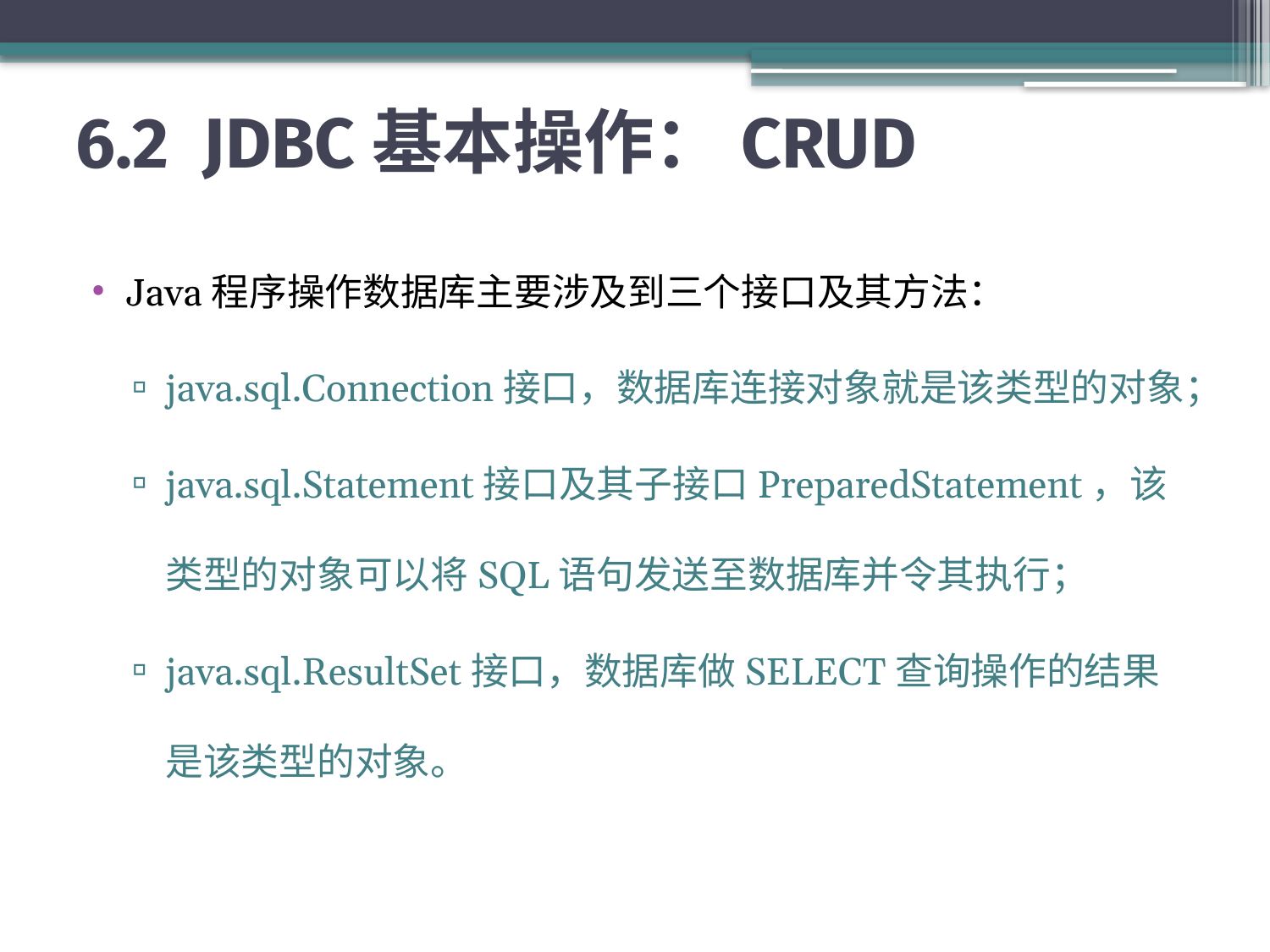

# 6.2	JDBC基本操作：CRUD
Java程序操作数据库主要涉及到三个接口及其方法：
java.sql.Connection接口，数据库连接对象就是该类型的对象；
java.sql.Statement接口及其子接口PreparedStatement，该类型的对象可以将SQL语句发送至数据库并令其执行；
java.sql.ResultSet接口，数据库做SELECT查询操作的结果是该类型的对象。